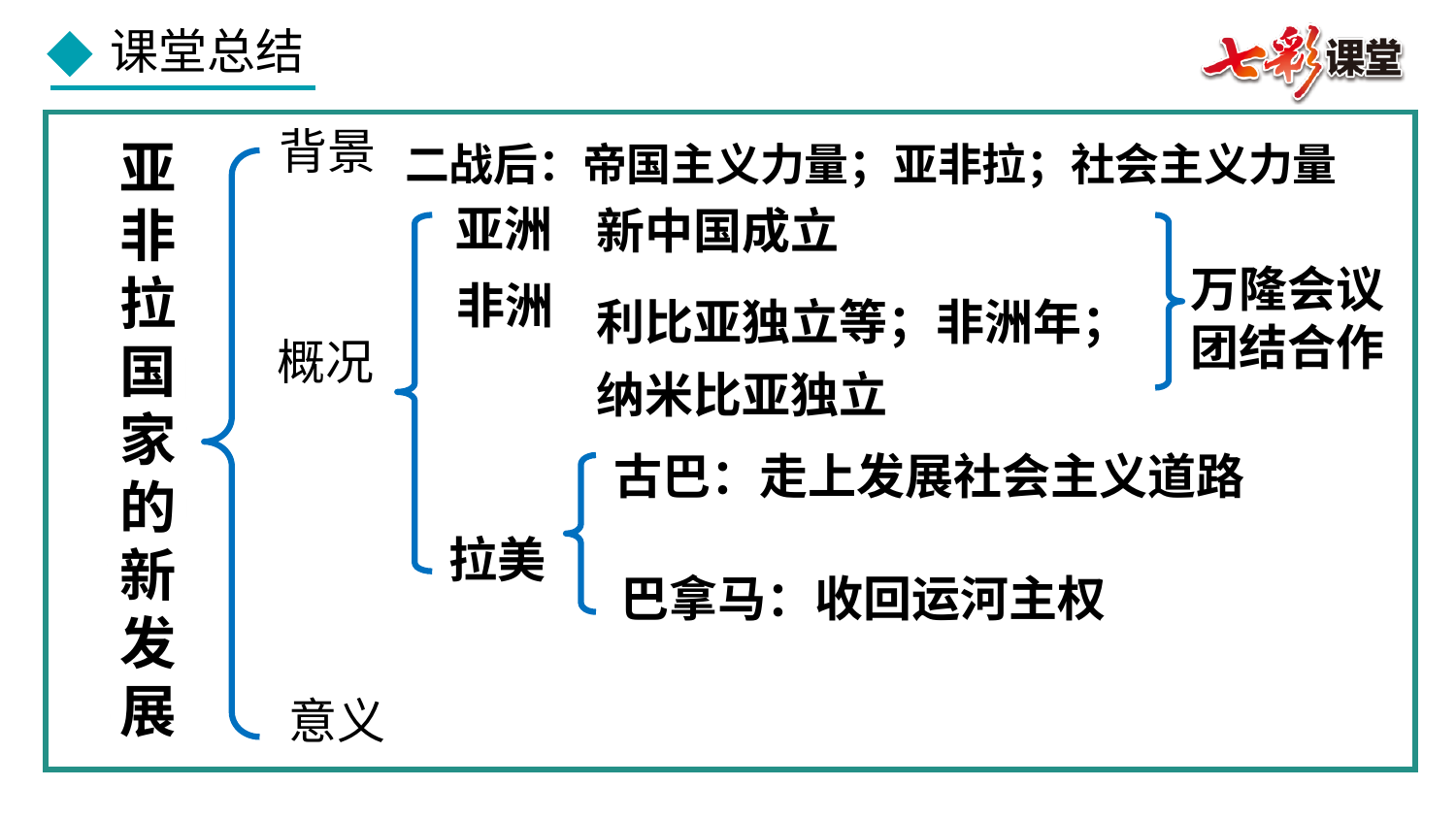

背景
二战后：帝国主义力量；亚非拉；社会主义力量
亚非拉国家的新发展

亚洲
新中国成立

万隆会议
团结合作
非洲
利比亚独立等；非洲年；纳米比亚独立
概况
古巴：走上发展社会主义道路

拉美
巴拿马：收回运河主权
意义